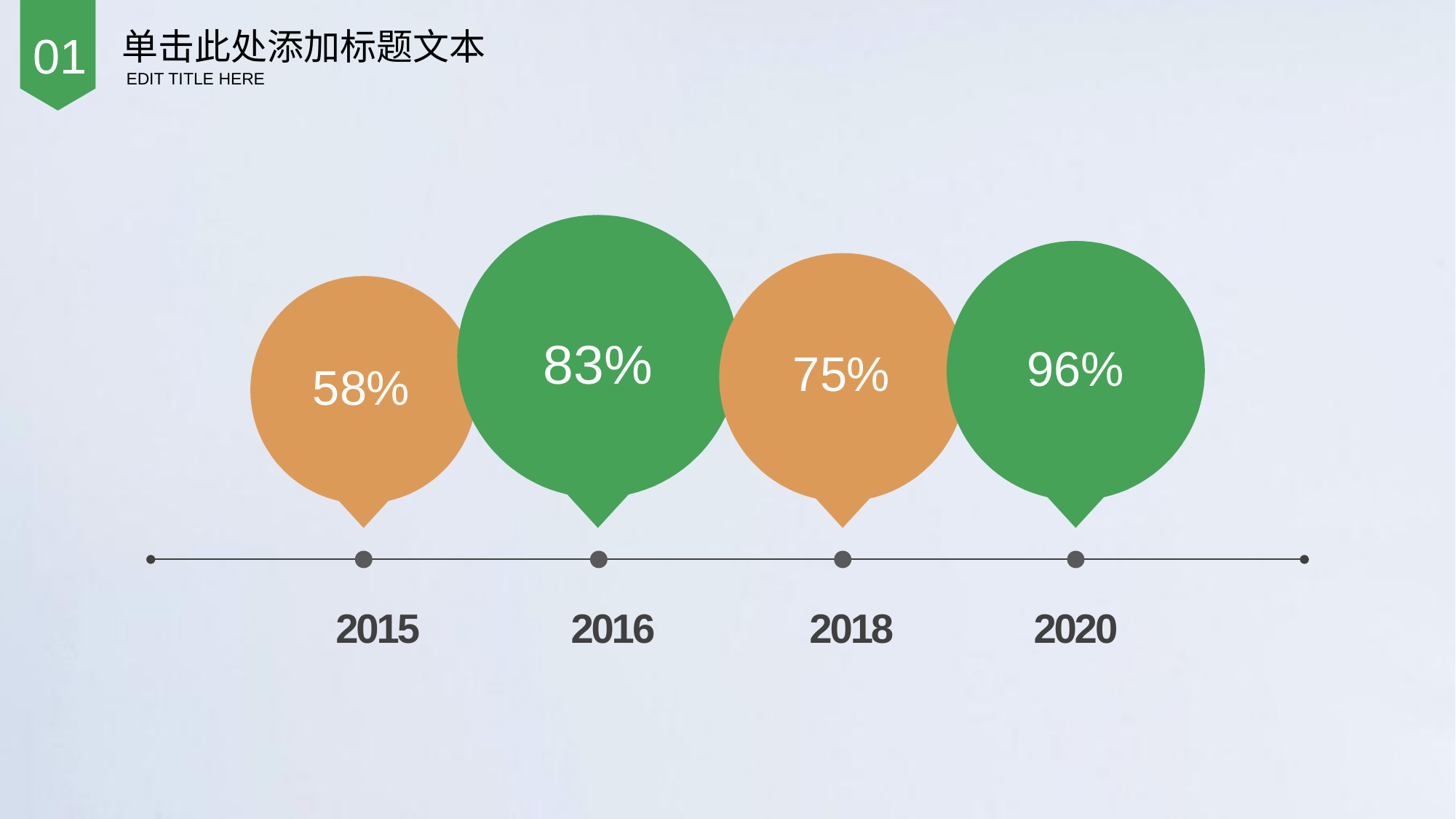

单击此处添加标题文本
EDIT TITLE HERE
01

83%
96%
75%
58%

2015
2016
2018
2020